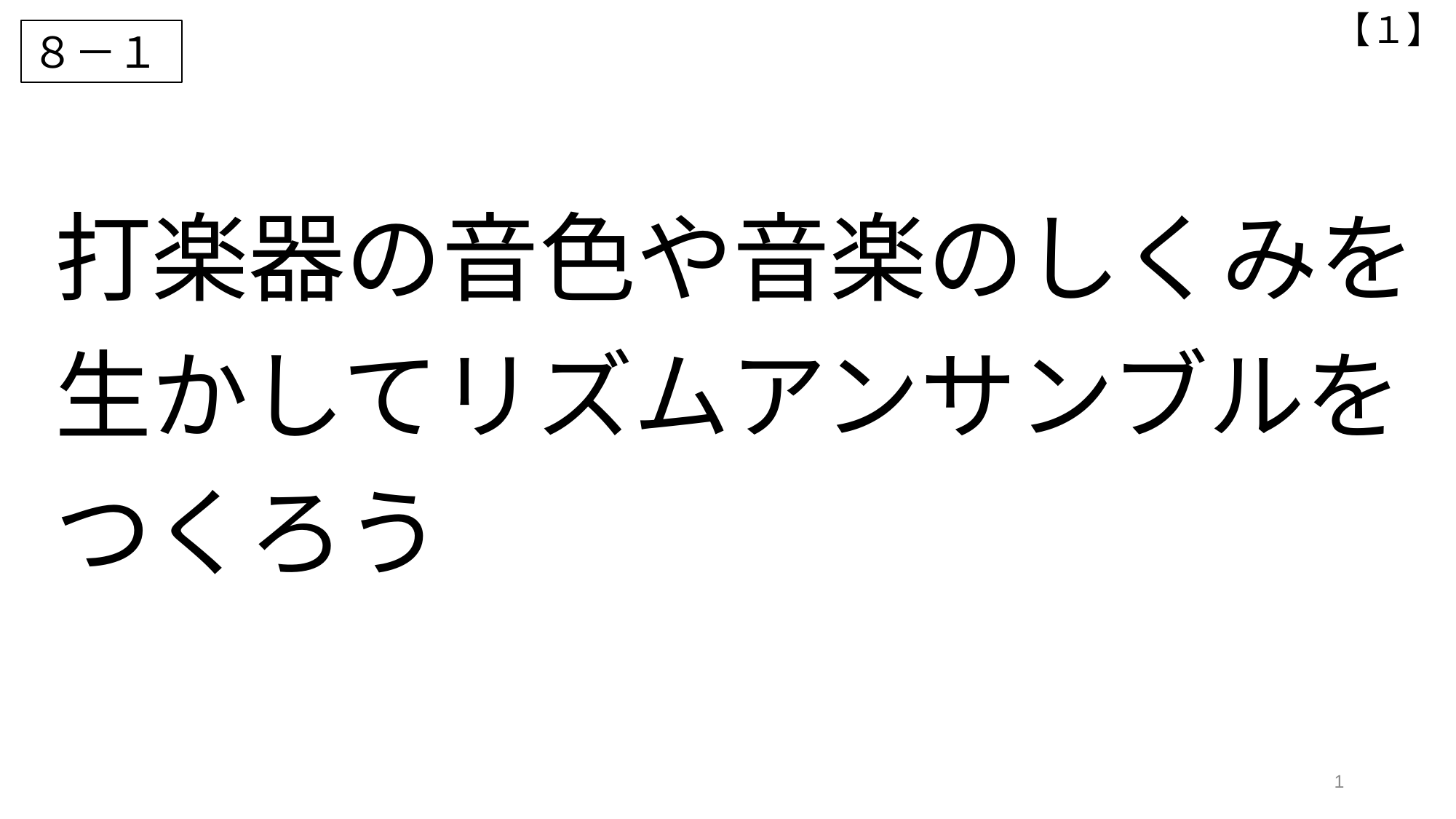

【１】
８－１

打楽器の音色や音楽のしくみを

生かしてリズムアンサンブルを

つくろう
1